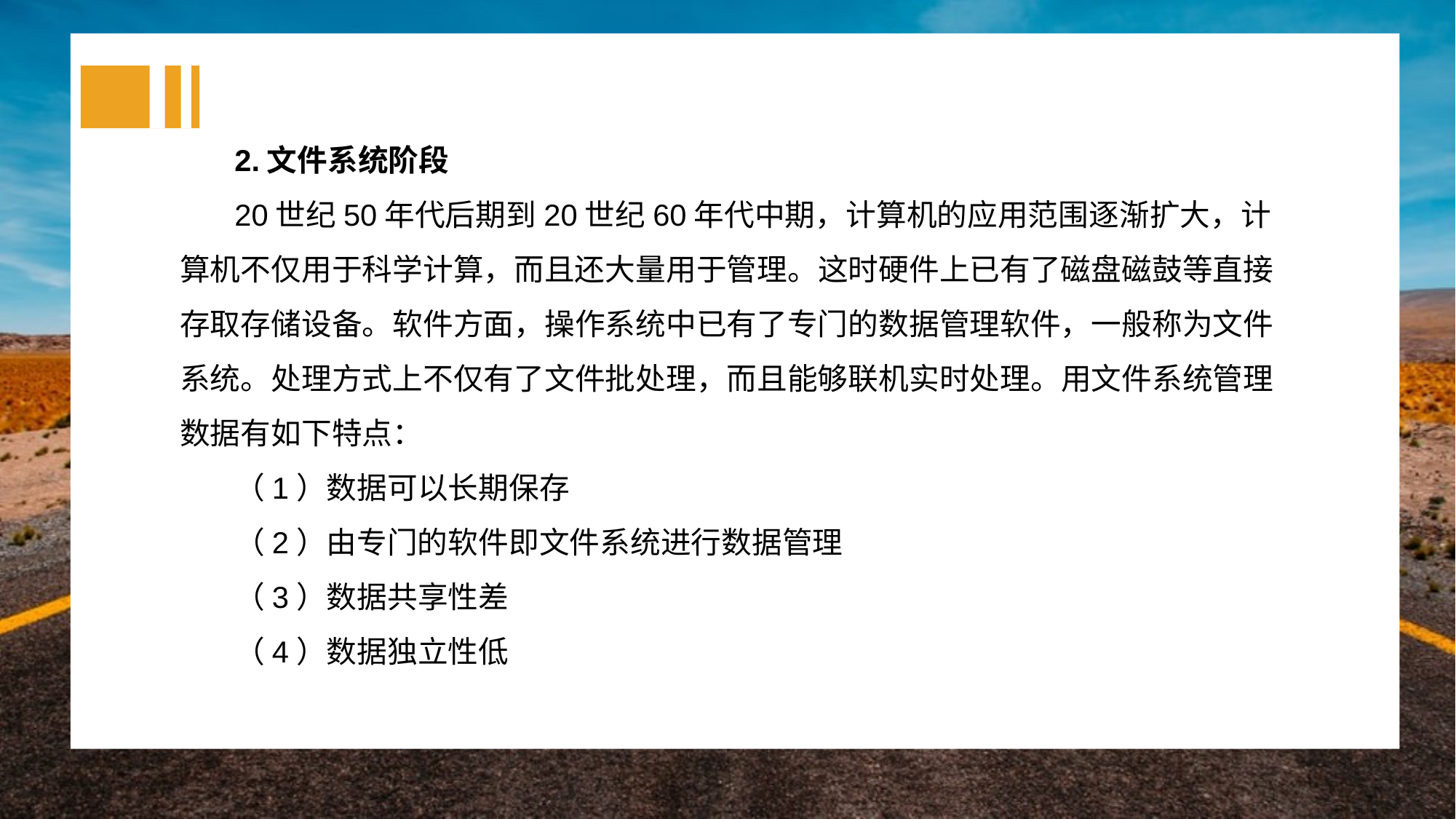

2.文件系统阶段
20世纪50年代后期到20世纪60年代中期，计算机的应用范围逐渐扩大，计算机不仅用于科学计算，而且还大量用于管理。这时硬件上已有了磁盘磁鼓等直接存取存储设备。软件方面，操作系统中已有了专门的数据管理软件，一般称为文件系统。处理方式上不仅有了文件批处理，而且能够联机实时处理。用文件系统管理数据有如下特点：
（1）数据可以长期保存
（2）由专门的软件即文件系统进行数据管理
（3）数据共享性差
（4）数据独立性低